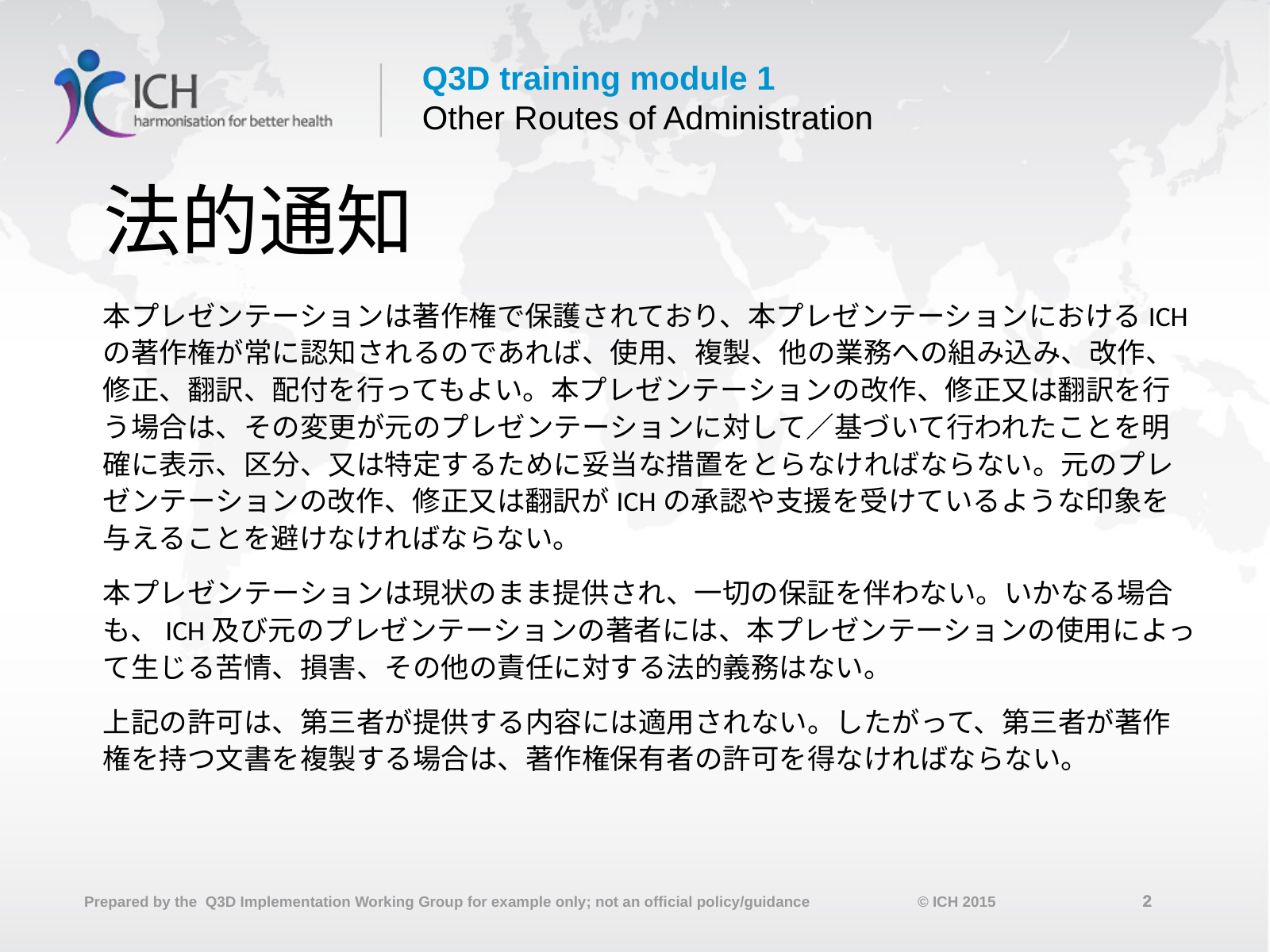

# 法的通知
本プレゼンテーションは著作権で保護されており、本プレゼンテーションにおけるICHの著作権が常に認知されるのであれば、使用、複製、他の業務への組み込み、改作、修正、翻訳、配付を行ってもよい。本プレゼンテーションの改作、修正又は翻訳を行う場合は、その変更が元のプレゼンテーションに対して／基づいて行われたことを明確に表示、区分、又は特定するために妥当な措置をとらなければならない。元のプレゼンテーションの改作、修正又は翻訳がICHの承認や支援を受けているような印象を与えることを避けなければならない。
本プレゼンテーションは現状のまま提供され、一切の保証を伴わない。いかなる場合も、ICH及び元のプレゼンテーションの著者には、本プレゼンテーションの使用によって生じる苦情、損害、その他の責任に対する法的義務はない。
上記の許可は、第三者が提供する内容には適用されない。したがって、第三者が著作権を持つ文書を複製する場合は、著作権保有者の許可を得なければならない。